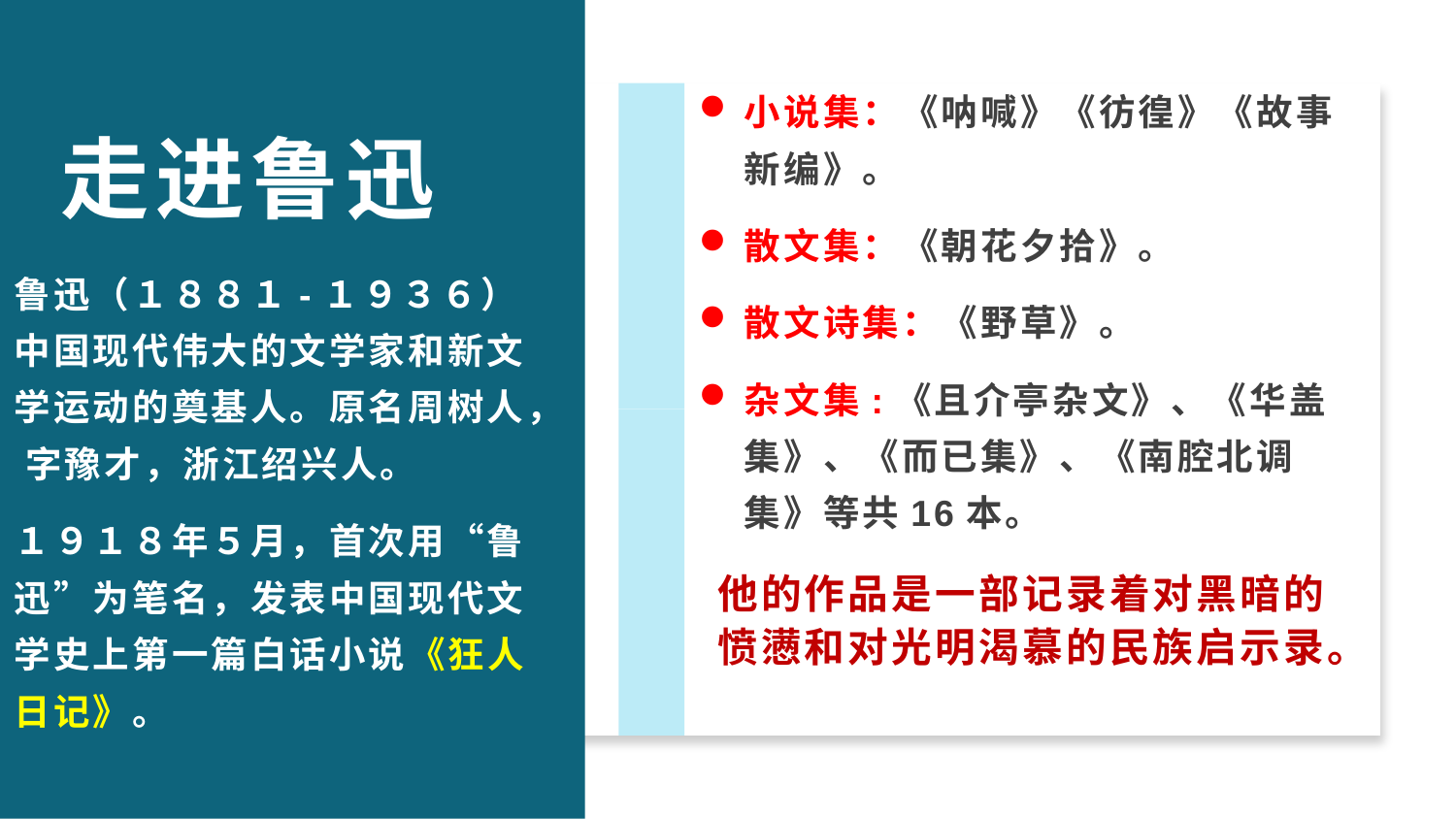

走进鲁迅

小说集：《呐喊》《彷徨》《故事新编》。
散文集：《朝花夕拾》。
散文诗集：《野草》。
杂文集:《且介亭杂文》、《华盖集》、《而已集》、《南腔北调集》等共16本。

鲁迅（１８８１-１９３６）中国现代伟大的文学家和新文学运动的奠基人。原名周树人， 字豫才，浙江绍兴人。
１９１８年５月，首次用“鲁迅”为笔名，发表中国现代文学史上第一篇白话小说《狂人日记》。

他的作品是一部记录着对黑暗的愤懑和对光明渴慕的民族启示录。